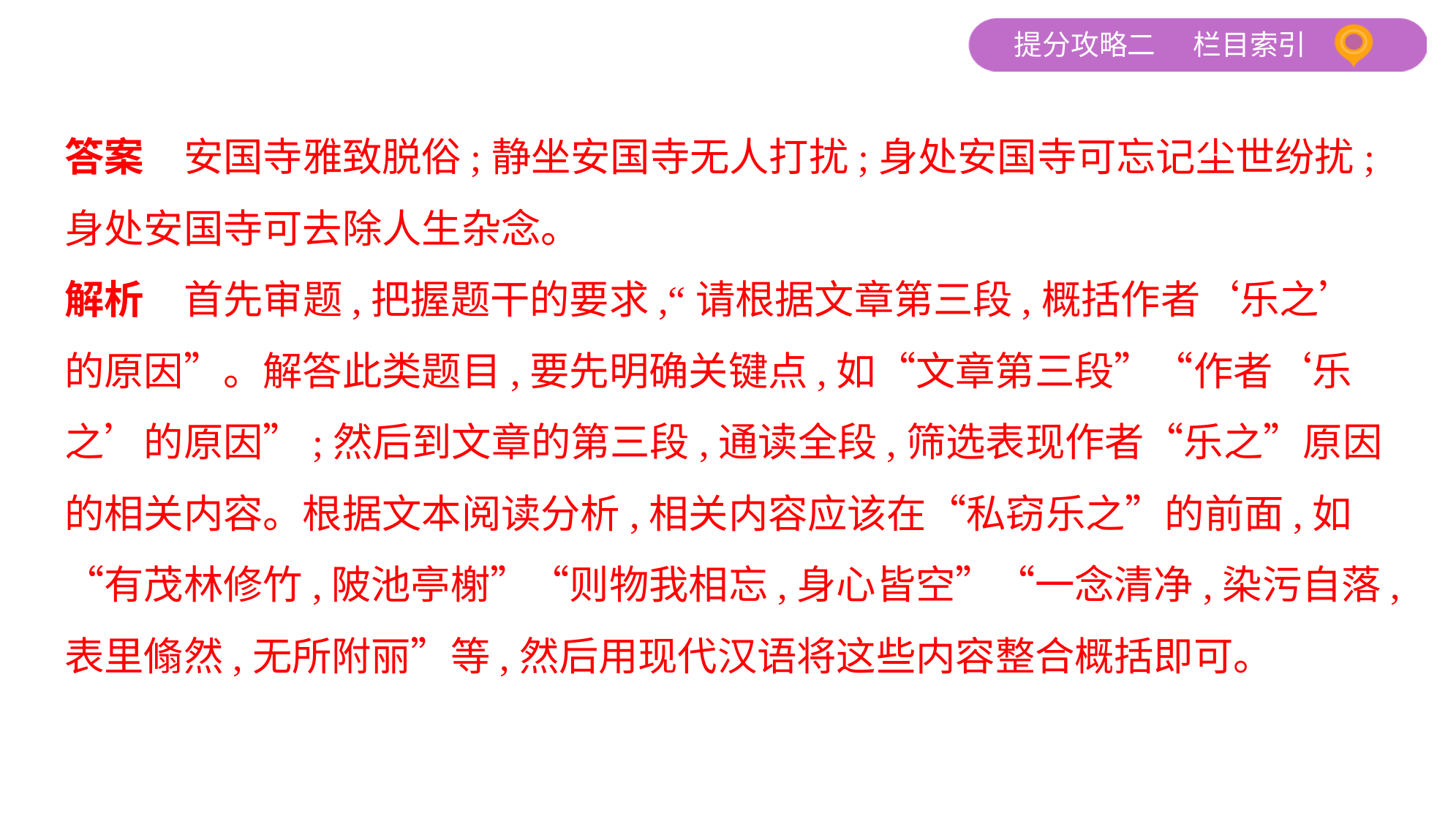

答案　安国寺雅致脱俗;静坐安国寺无人打扰;身处安国寺可忘记尘世纷扰;
身处安国寺可去除人生杂念。
解析　首先审题,把握题干的要求,“请根据文章第三段,概括作者‘乐之’
的原因”。解答此类题目,要先明确关键点,如“文章第三段”“作者‘乐
之’的原因”;然后到文章的第三段,通读全段,筛选表现作者“乐之”原因
的相关内容。根据文本阅读分析,相关内容应该在“私窃乐之”的前面,如
“有茂林修竹,陂池亭榭”“则物我相忘,身心皆空”“一念清净,染污自落,
表里翛然,无所附丽”等,然后用现代汉语将这些内容整合概括即可。